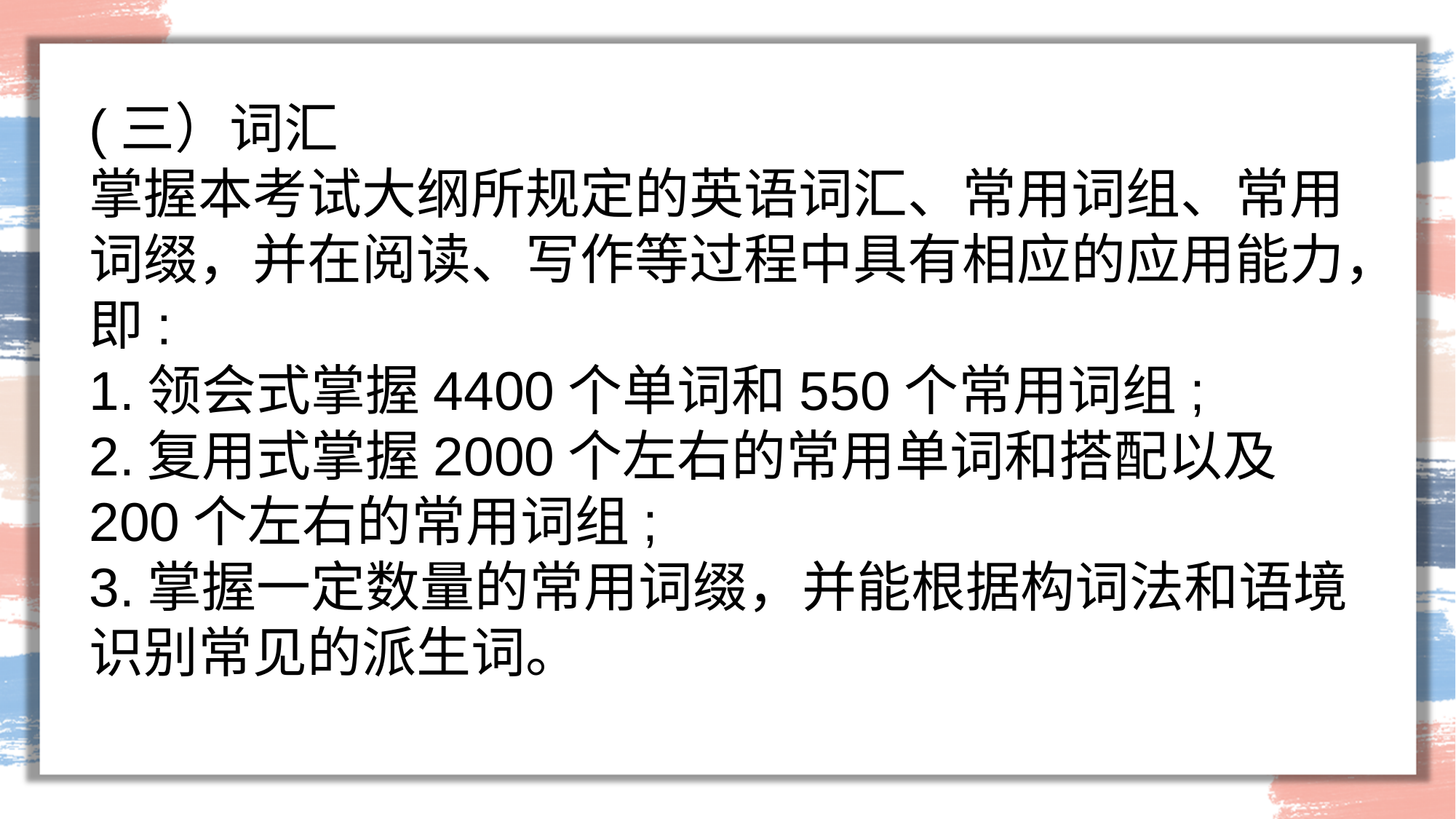

(三）词汇
掌握本考试大纲所规定的英语词汇、常用词组、常用词缀，并在阅读、写作等过程中具有相应的应用能力，即:
1.领会式掌握4400个单词和550个常用词组;
2.复用式掌握2000个左右的常用单词和搭配以及200个左右的常用词组;
3.掌握一定数量的常用词缀，并能根据构词法和语境识别常见的派生词。